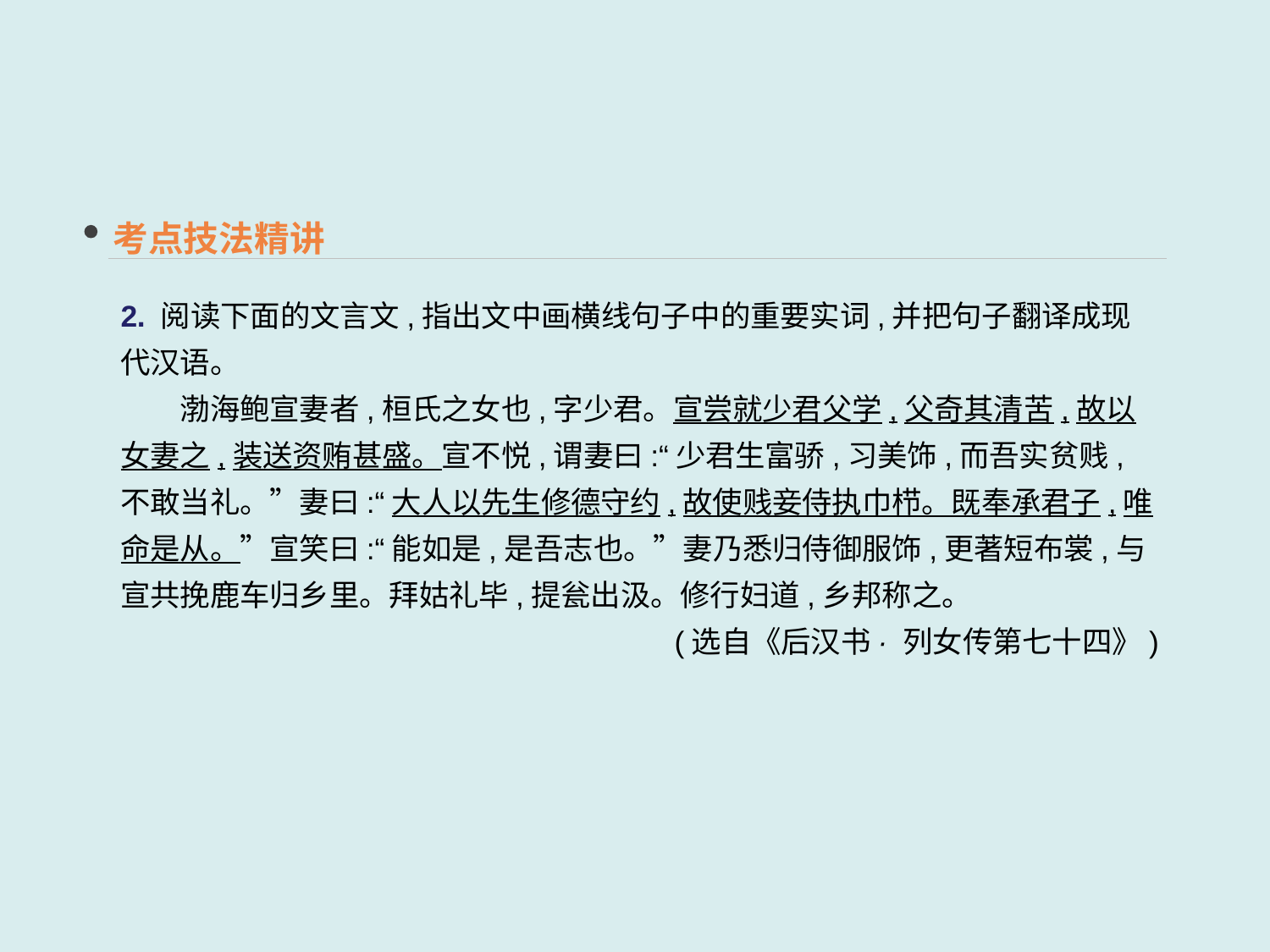

考点技法精讲

2. 阅读下面的文言文,指出文中画横线句子中的重要实词,并把句子翻译成现代汉语。
　　渤海鲍宣妻者,桓氏之女也,字少君。宣尝就少君父学,父奇其清苦,故以女妻之,装送资贿甚盛。宣不悦,谓妻曰:“少君生富骄,习美饰,而吾实贫贱,不敢当礼。”妻曰:“大人以先生修德守约,故使贱妾侍执巾栉。既奉承君子,唯命是从。”宣笑曰:“能如是,是吾志也。”妻乃悉归侍御服饰,更著短布裳,与宣共挽鹿车归乡里。拜姑礼毕,提瓮出汲。修行妇道,乡邦称之。
(选自《后汉书· 列女传第七十四》)